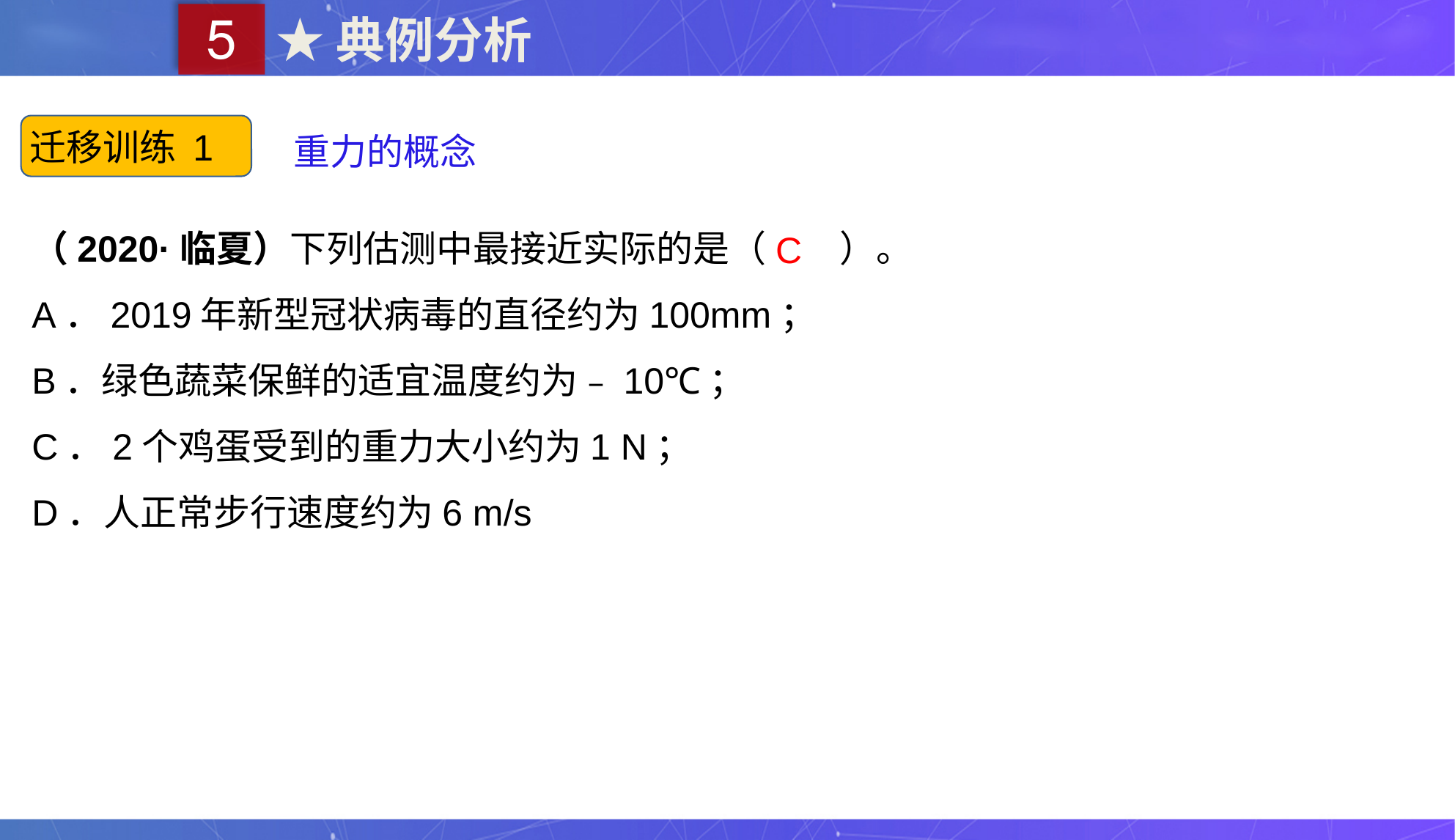

5
★典例分析
迁移训练 1
重力的概念
（2020·临夏）下列估测中最接近实际的是（　　）。
A．2019年新型冠状病毒的直径约为100mm；
B．绿色蔬菜保鲜的适宜温度约为﹣10℃；
C．2个鸡蛋受到的重力大小约为1 N；
D．人正常步行速度约为6 m/s
C